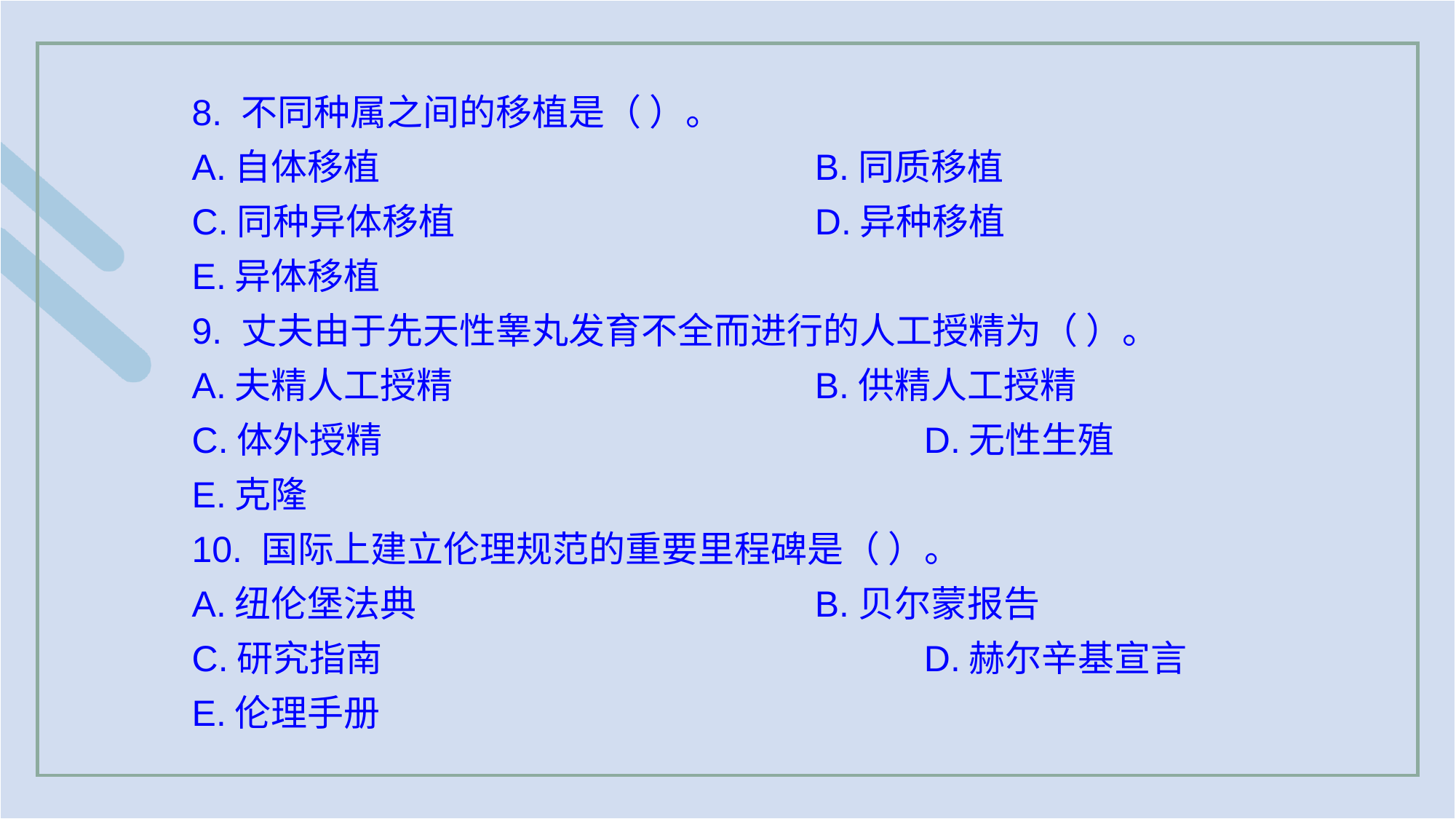

8. 不同种属之间的移植是（ ）。
A.自体移植 				B.同质移植
C.同种异体移植				D.异种移植
E.异体移植
9. 丈夫由于先天性睾丸发育不全而进行的人工授精为（ ）。
A.夫精人工授精 				B.供精人工授精
C.体外授精					D.无性生殖
E.克隆
10. 国际上建立伦理规范的重要里程碑是（ ）。
A.纽伦堡法典 				B.贝尔蒙报告
C.研究指南					D.赫尔辛基宣言
E.伦理手册